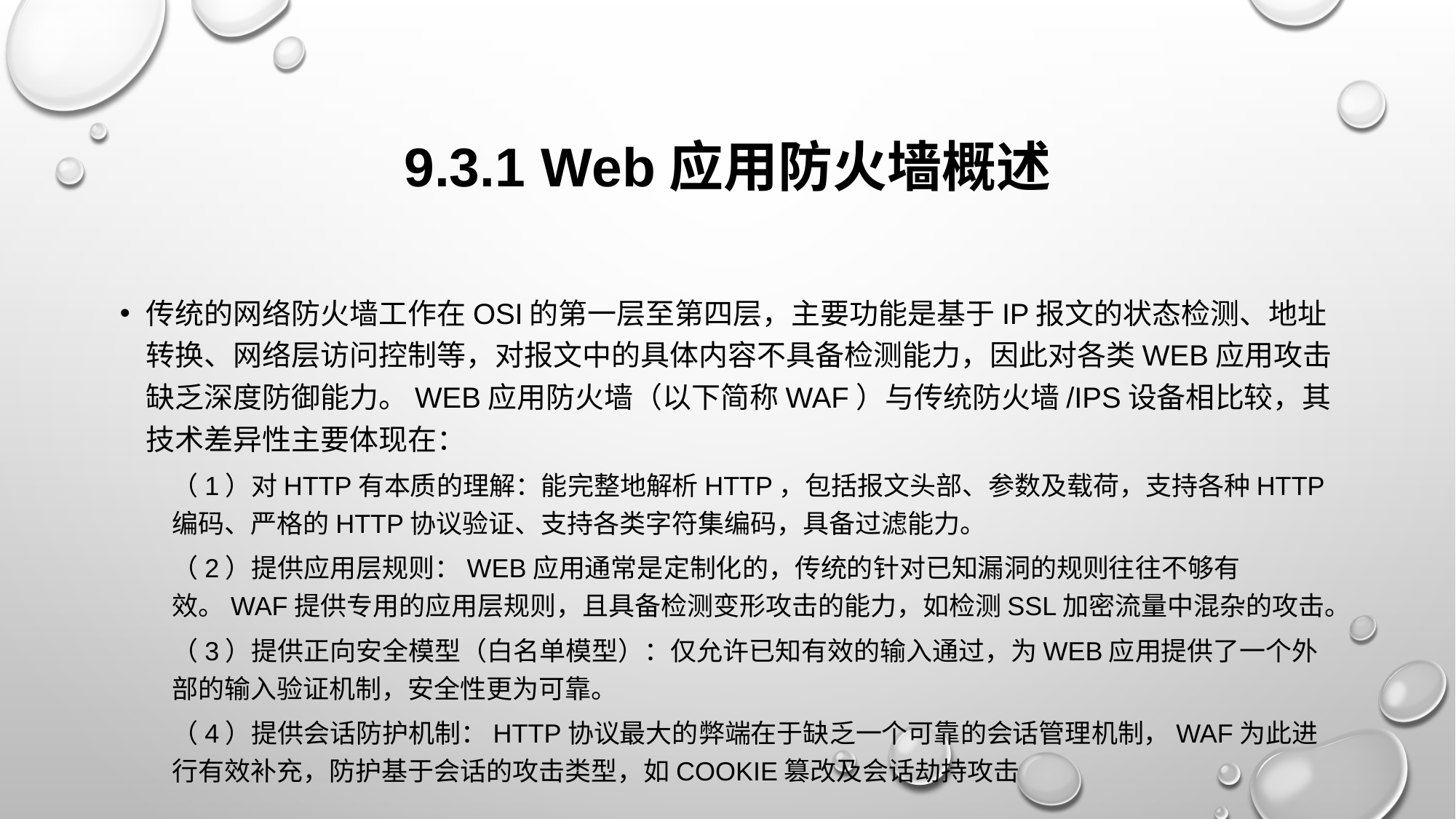

# 9.3.1 Web应用防火墙概述
传统的网络防火墙工作在OSI的第一层至第四层，主要功能是基于IP报文的状态检测、地址转换、网络层访问控制等，对报文中的具体内容不具备检测能力，因此对各类Web应用攻击缺乏深度防御能力。Web应用防火墙（以下简称WAF）与传统防火墙/IPS设备相比较，其技术差异性主要体现在：
（1）对HTTP有本质的理解：能完整地解析HTTP，包括报文头部、参数及载荷，支持各种HTTP 编码、严格的HTTP协议验证、支持各类字符集编码，具备过滤能力。
（2）提供应用层规则：Web应用通常是定制化的，传统的针对已知漏洞的规则往往不够有效。WAF提供专用的应用层规则，且具备检测变形攻击的能力，如检测SSL加密流量中混杂的攻击。
（3）提供正向安全模型（白名单模型）：仅允许已知有效的输入通过，为Web应用提供了一个外部的输入验证机制，安全性更为可靠。
（4）提供会话防护机制：HTTP协议最大的弊端在于缺乏一个可靠的会话管理机制，WAF为此进行有效补充，防护基于会话的攻击类型，如cookie篡改及会话劫持攻击